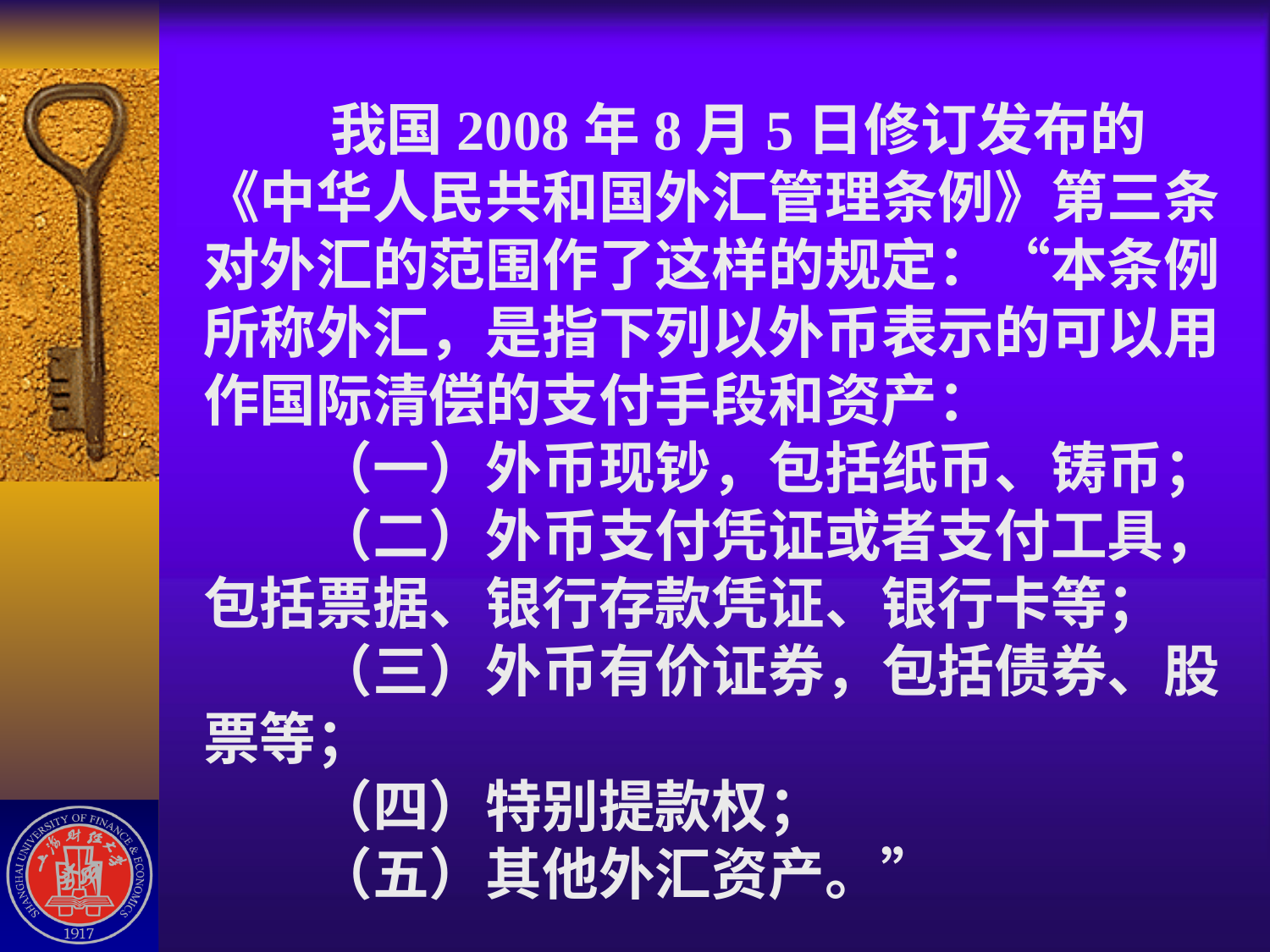

# 我国2008年8月5日修订发布的《中华人民共和国外汇管理条例》第三条对外汇的范围作了这样的规定：“本条例所称外汇，是指下列以外币表示的可以用作国际清偿的支付手段和资产： 　　（一）外币现钞，包括纸币、铸币； 　　（二）外币支付凭证或者支付工具，包括票据、银行存款凭证、银行卡等； 　　（三）外币有价证券，包括债券、股票等； 　　（四）特别提款权； 　　（五）其他外汇资产。”